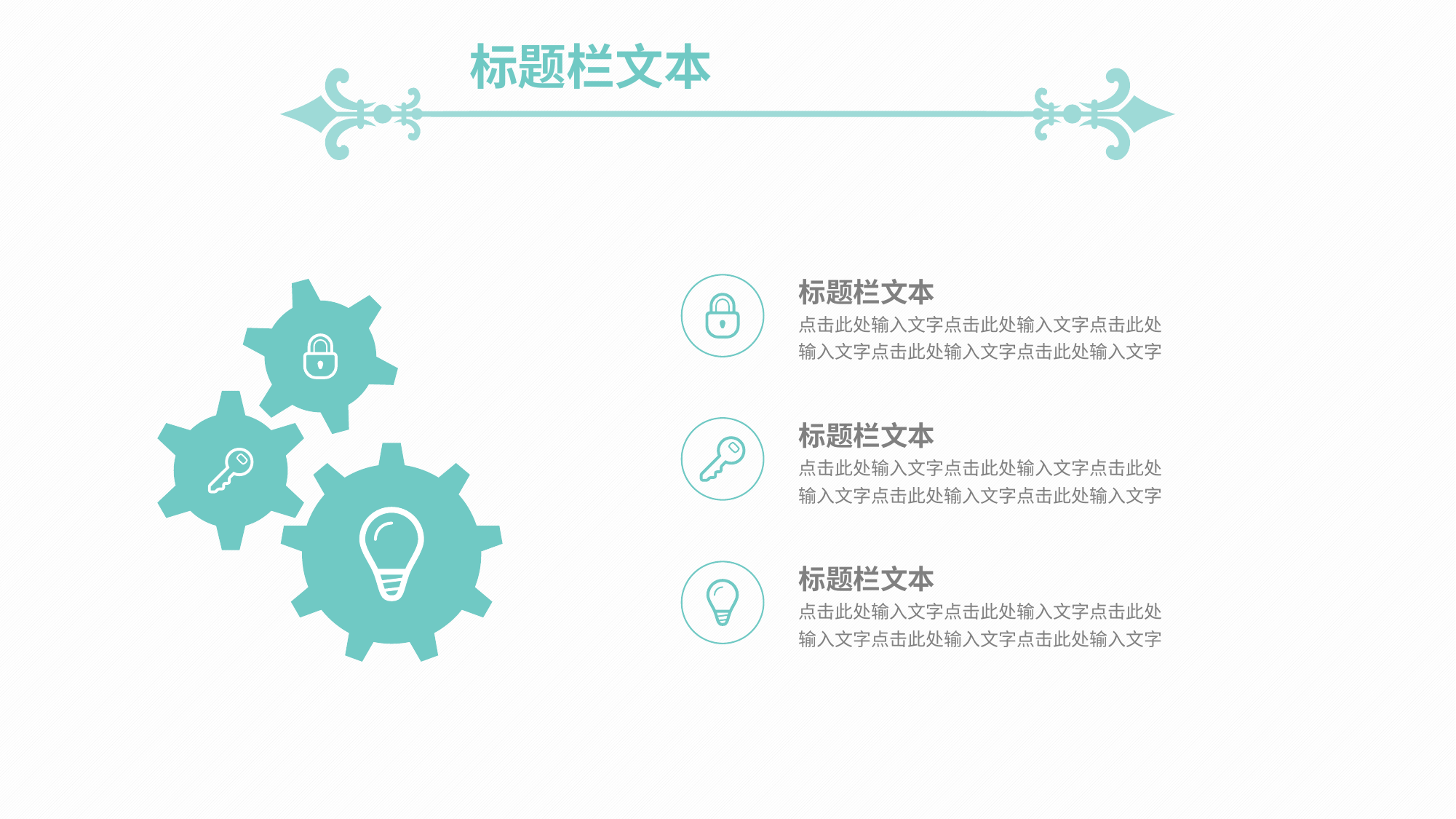

标题栏文本

标题栏文本
点击此处输入文字点击此处输入文字点击此处输入文字点击此处输入文字点击此处输入文字

标题栏文本
点击此处输入文字点击此处输入文字点击此处输入文字点击此处输入文字点击此处输入文字

标题栏文本
点击此处输入文字点击此处输入文字点击此处输入文字点击此处输入文字点击此处输入文字